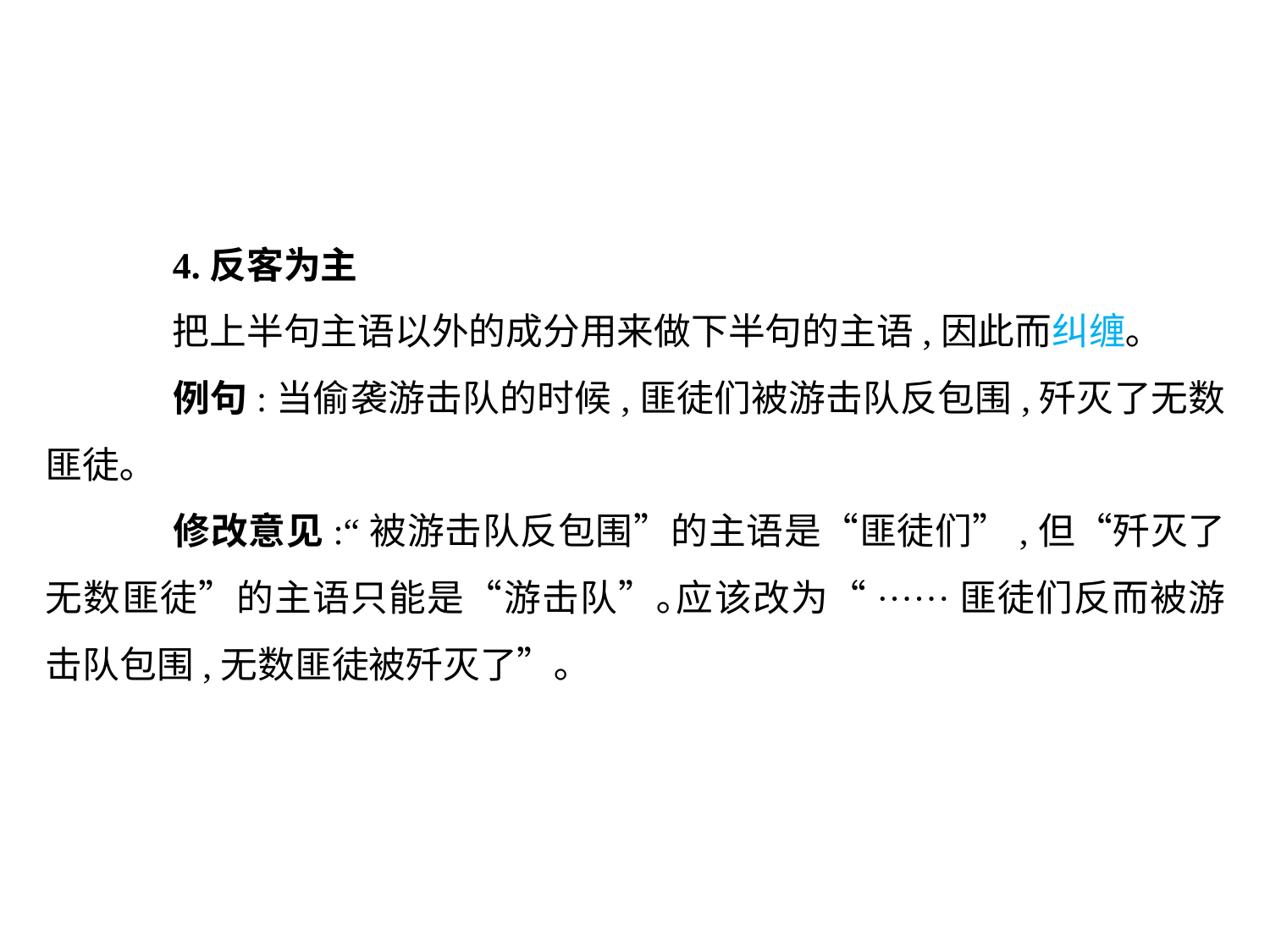

4.反客为主
	把上半句主语以外的成分用来做下半句的主语,因此而纠缠｡
	例句:当偷袭游击队的时候,匪徒们被游击队反包围,歼灭了无数匪徒｡
	修改意见:“被游击队反包围”的主语是“匪徒们”,但“歼灭了无数匪徒”的主语只能是“游击队”｡应该改为“······匪徒们反而被游击队包围,无数匪徒被歼灭了”｡